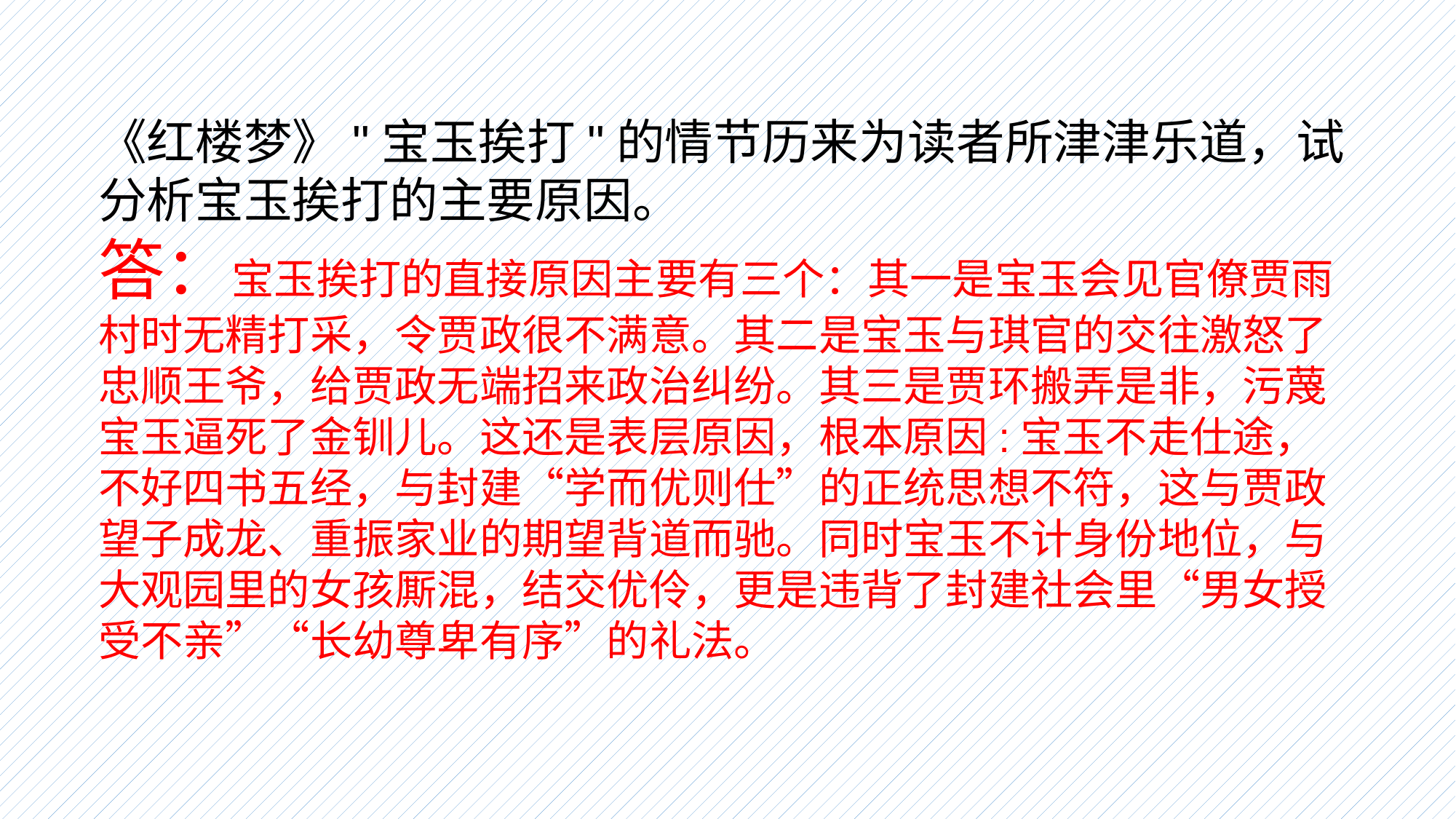

《红楼梦》"宝玉挨打"的情节历来为读者所津津乐道，试分析宝玉挨打的主要原因。
答：宝玉挨打的直接原因主要有三个：其一是宝玉会见官僚贾雨村时无精打采，令贾政很不满意。其二是宝玉与琪官的交往激怒了忠顺王爷，给贾政无端招来政治纠纷。其三是贾环搬弄是非，污蔑宝玉逼死了金钏儿。这还是表层原因，根本原因:宝玉不走仕途，不好四书五经，与封建“学而优则仕”的正统思想不符，这与贾政望子成龙、重振家业的期望背道而驰。同时宝玉不计身份地位，与大观园里的女孩厮混，结交优伶，更是违背了封建社会里“男女授受不亲”“长幼尊卑有序”的礼法。